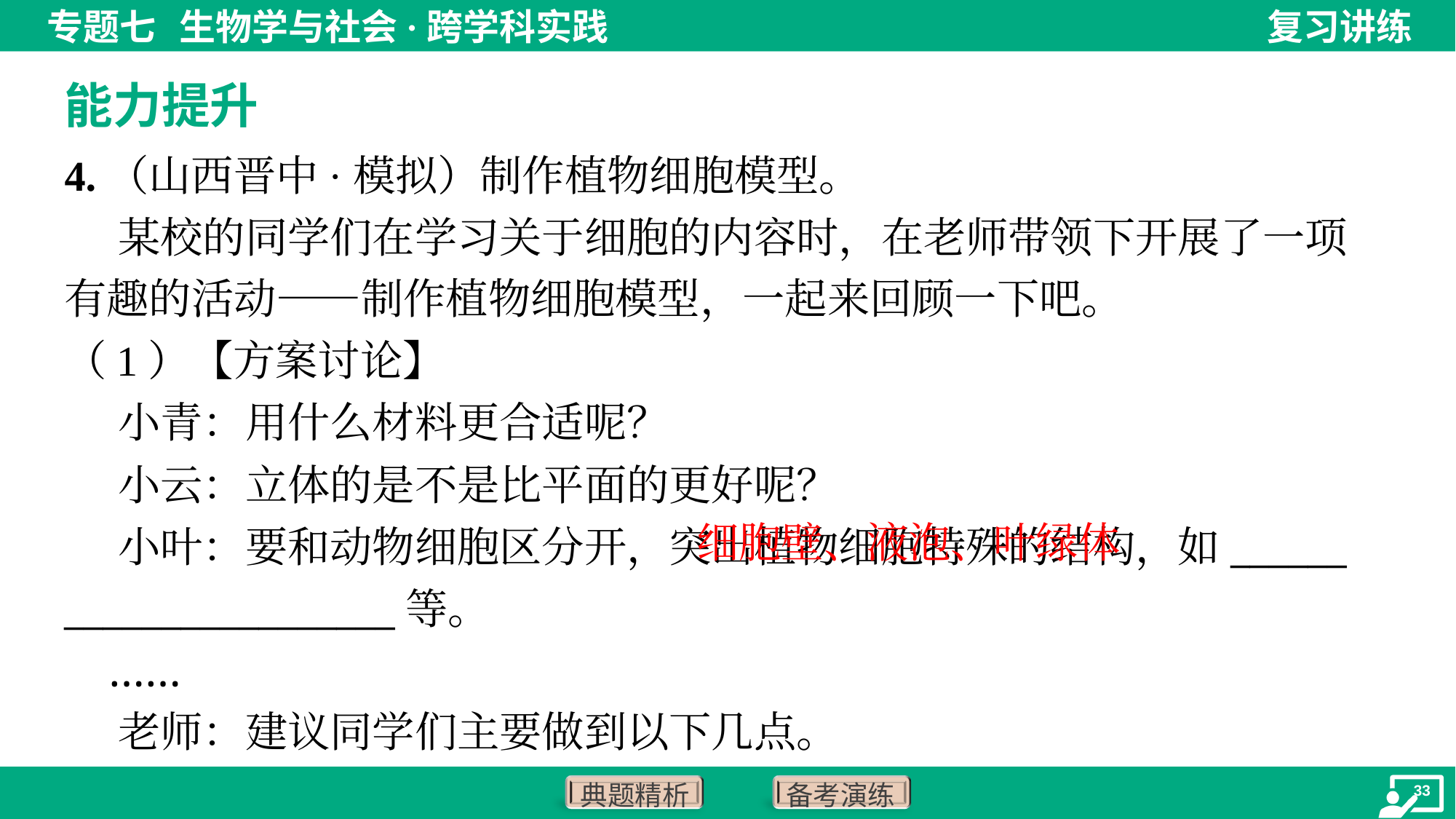

能力提升
4.（山西晋中·模拟）制作植物细胞模型。
    某校的同学们在学习关于细胞的内容时，在老师带领下开展了一项
有趣的活动——制作植物细胞模型，一起来回顾一下吧。
（1）【方案讨论】
    小青：用什么材料更合适呢？
    小云：立体的是不是比平面的更好呢？
    小叶：要和动物细胞区分开，突出植物细胞特殊的结构，如______
_________________等。
    ……
    老师：建议同学们主要做到以下几点。
                                                         细胞壁、液泡、叶绿体